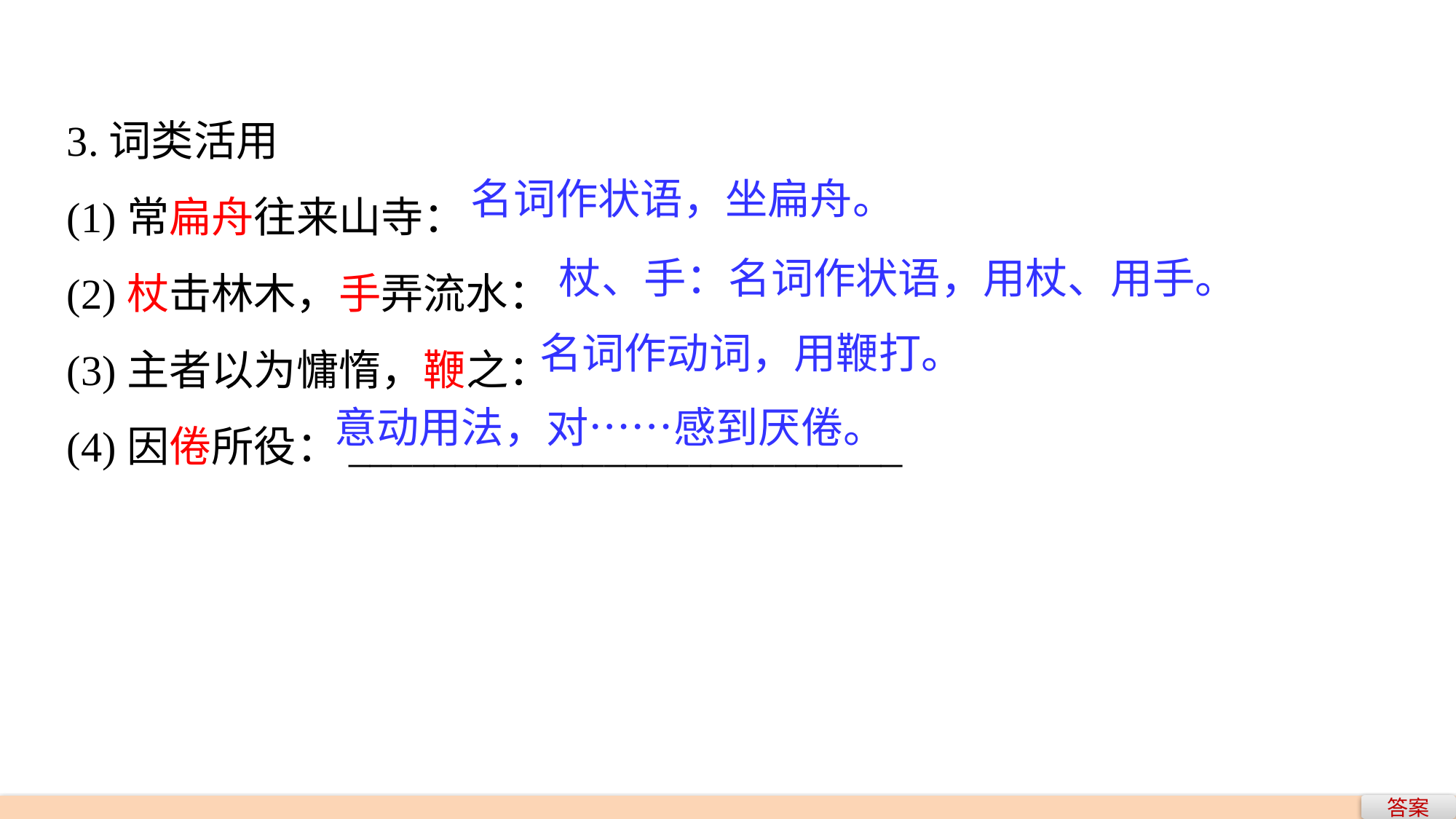

3.词类活用
(1)常扁舟往来山寺：
(2)杖击林木，手弄流水：
(3)主者以为慵惰，鞭之：
(4)因倦所役：__________________________
名词作状语，坐扁舟。
杖、手：名词作状语，用杖、用手。
名词作动词，用鞭打。
意动用法，对……感到厌倦。
答案